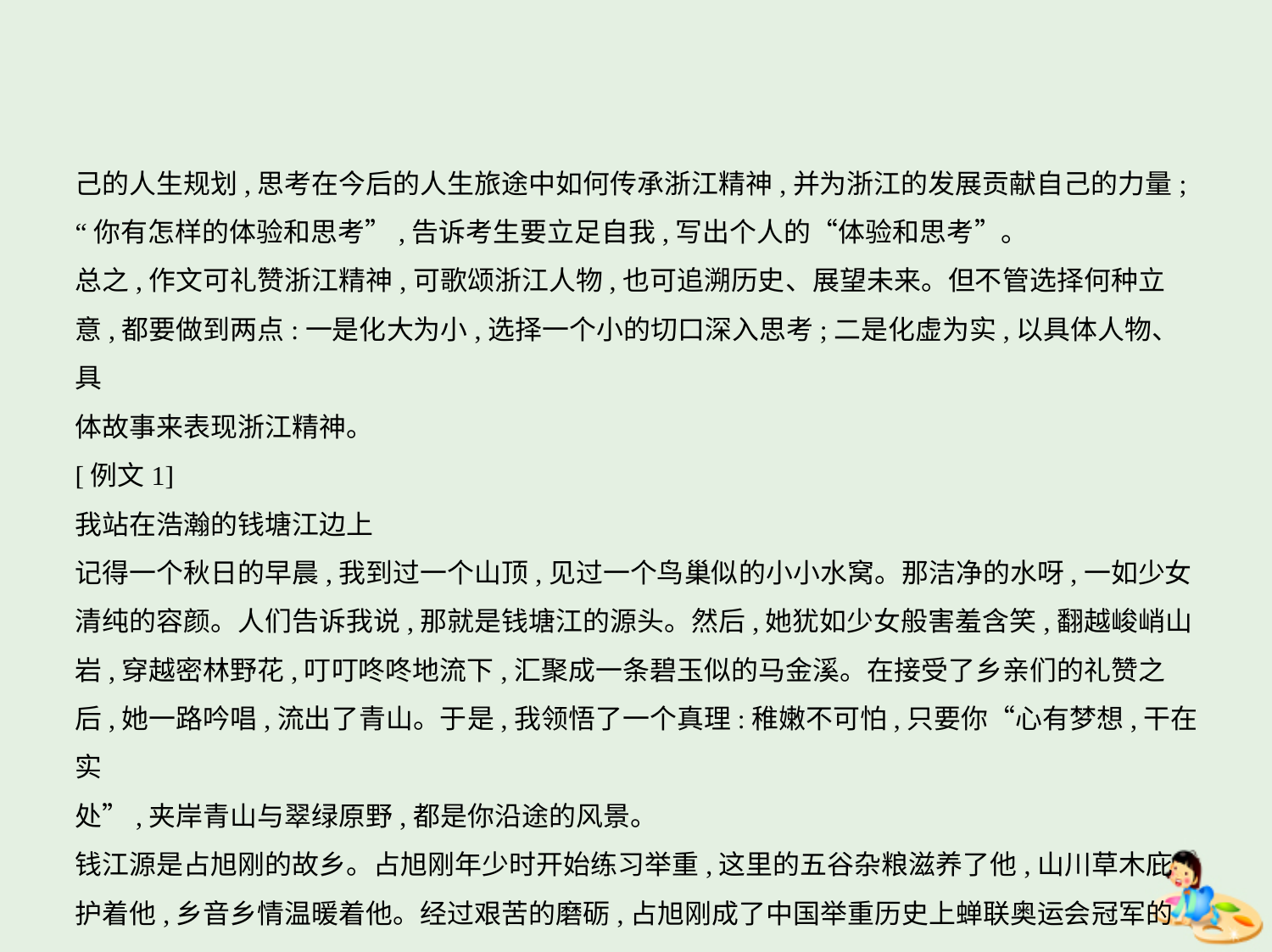

己的人生规划,思考在今后的人生旅途中如何传承浙江精神,并为浙江的发展贡献自己的力量;
“你有怎样的体验和思考”,告诉考生要立足自我,写出个人的“体验和思考”。
总之,作文可礼赞浙江精神,可歌颂浙江人物,也可追溯历史、展望未来。但不管选择何种立
意,都要做到两点:一是化大为小,选择一个小的切口深入思考;二是化虚为实,以具体人物、具
体故事来表现浙江精神。
[例文1]
我站在浩瀚的钱塘江边上
记得一个秋日的早晨,我到过一个山顶,见过一个鸟巢似的小小水窝。那洁净的水呀,一如少女
清纯的容颜。人们告诉我说,那就是钱塘江的源头。然后,她犹如少女般害羞含笑,翻越峻峭山
岩,穿越密林野花,叮叮咚咚地流下,汇聚成一条碧玉似的马金溪。在接受了乡亲们的礼赞之
后,她一路吟唱,流出了青山。于是,我领悟了一个真理:稚嫩不可怕,只要你“心有梦想,干在实
处”,夹岸青山与翠绿原野,都是你沿途的风景。
钱江源是占旭刚的故乡。占旭刚年少时开始练习举重,这里的五谷杂粮滋养了他,山川草木庇
护着他,乡音乡情温暖着他。经过艰苦的磨砺,占旭刚成了中国举重历史上蝉联奥运会冠军的